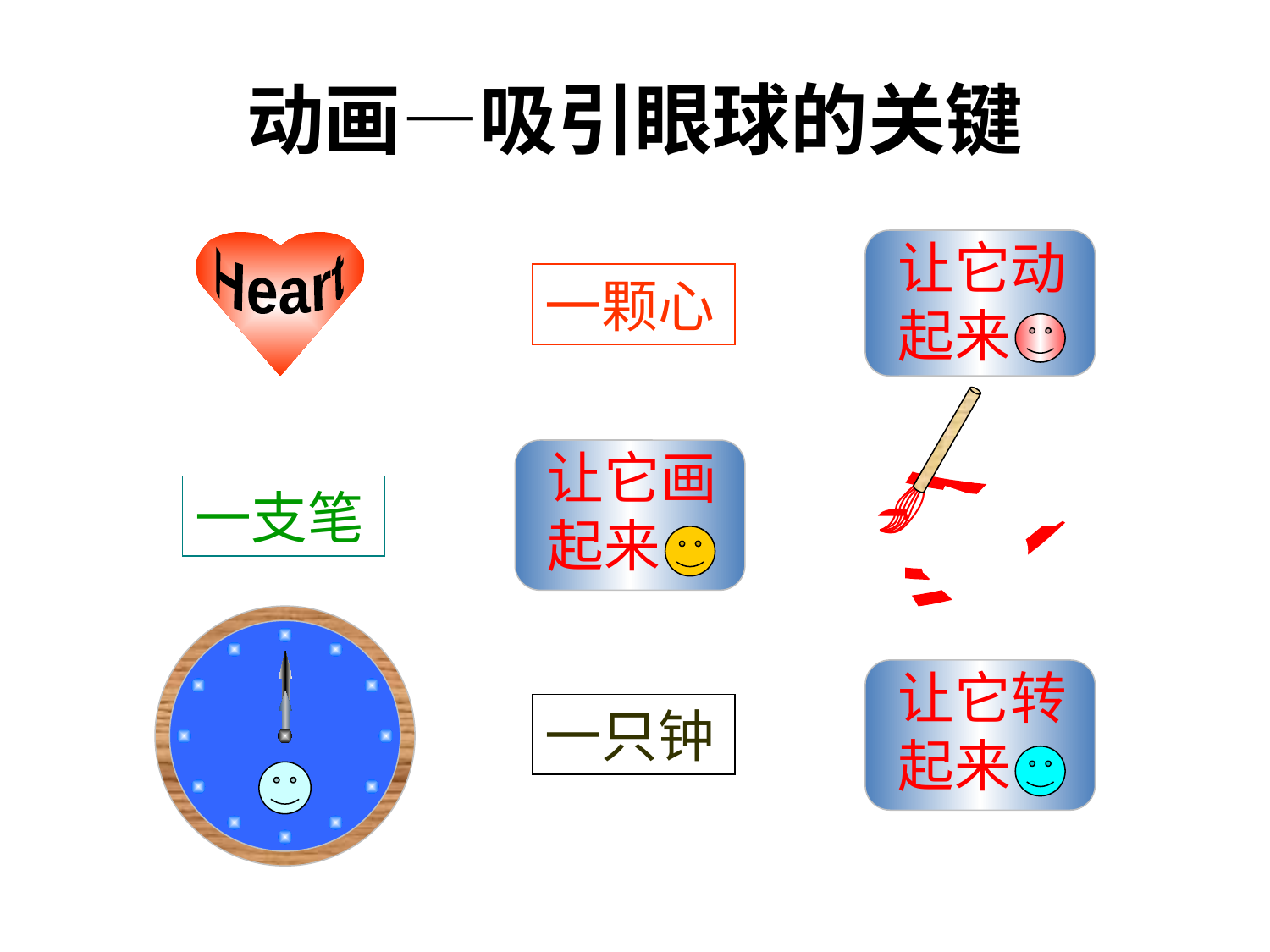

动画—吸引眼球的关键
让它动起来

Heart
一颗心
赖祖亮@小木虫

让它画起来

心

一支笔

赖祖亮@小木虫

让它转起来

一只钟